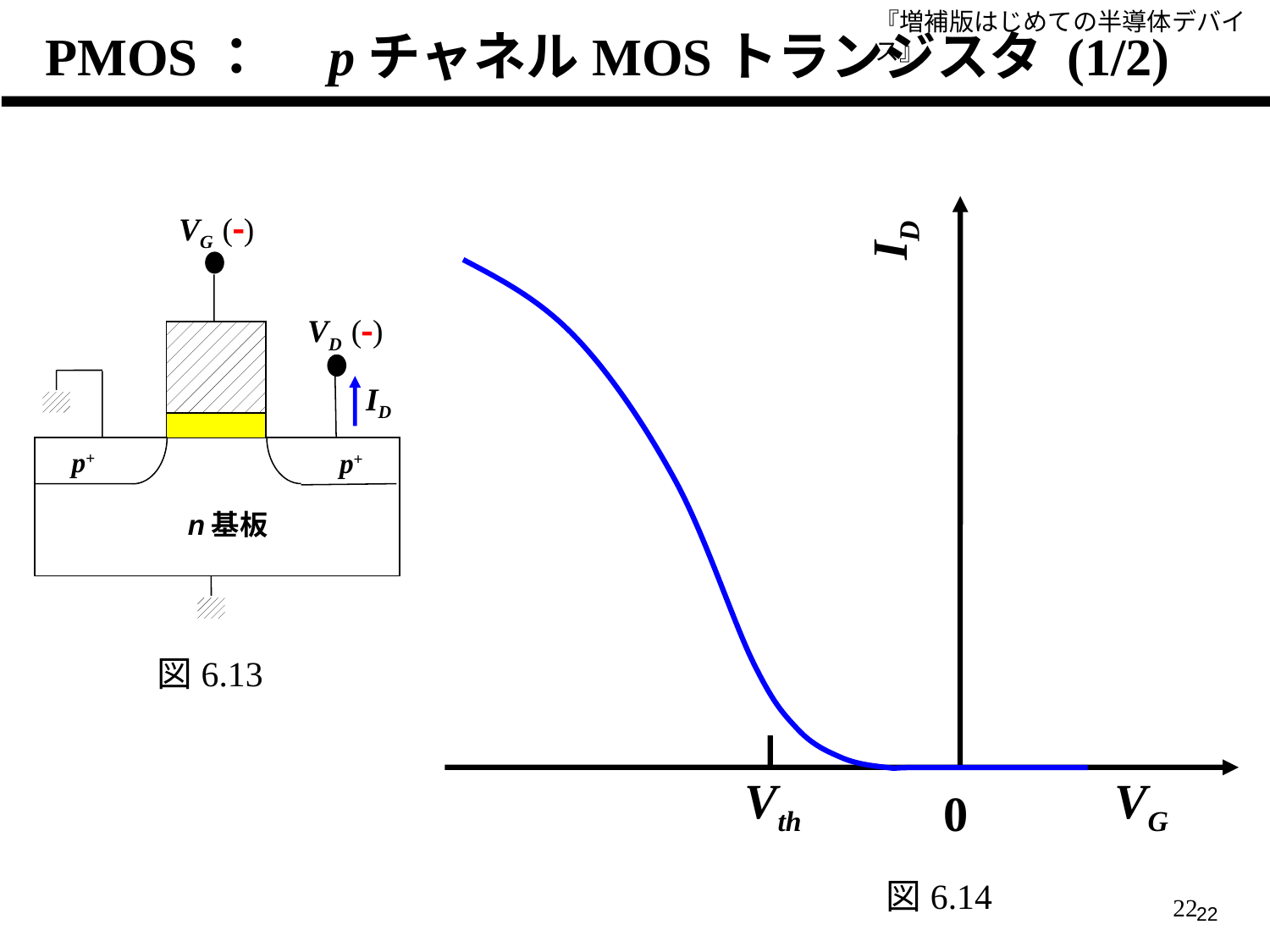

PMOS：　pチャネルMOSトランジスタ (1/2)

ID

Vth
VG

0
VG  (−)

VD  (−)

ID

p+
p+

n基板

図6.13
図6.14
22